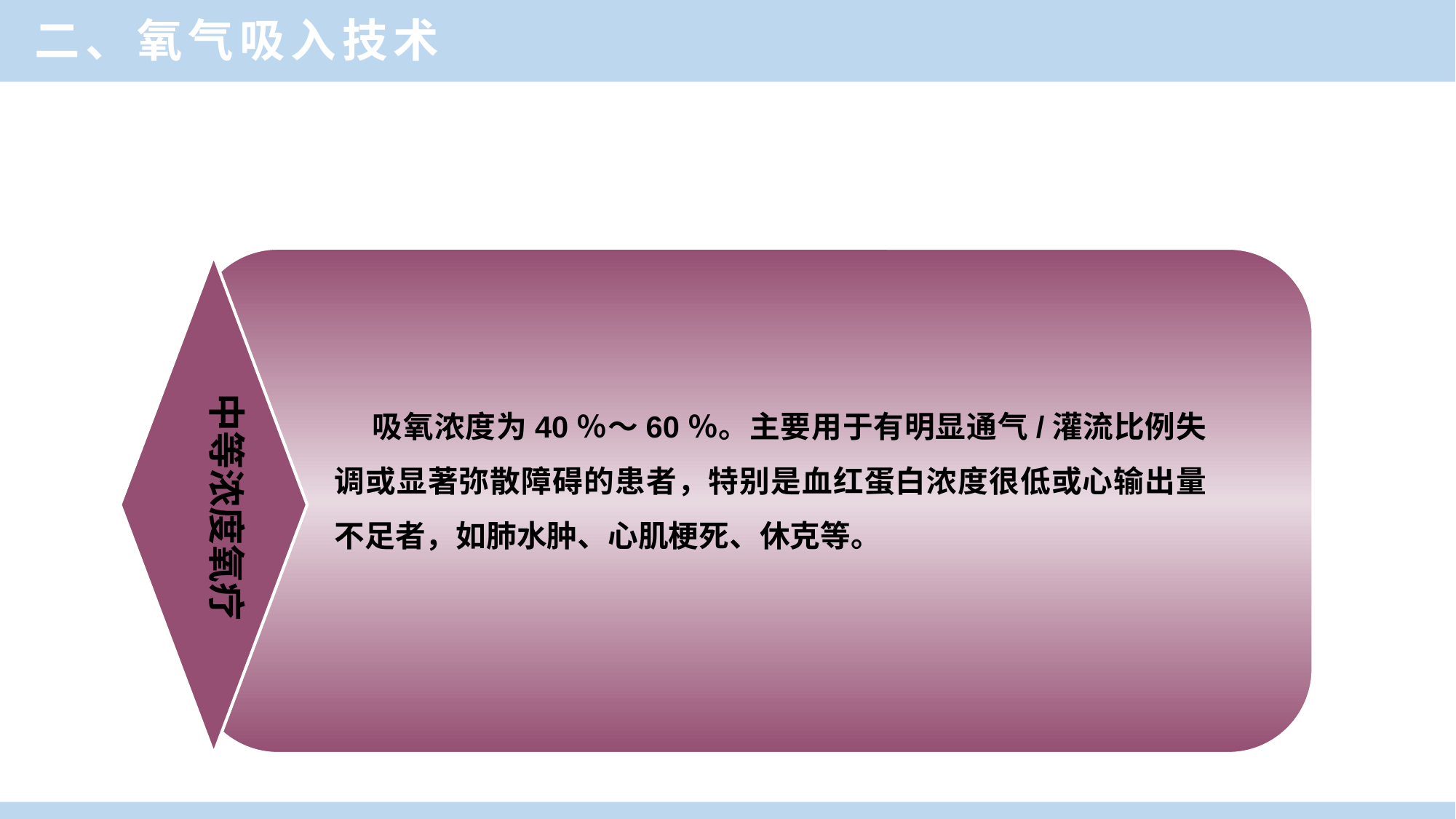

二、氧气吸入技术

中等浓度氧疗
    吸氧浓度为40％～60％。主要用于有明显通气/灌流比例失调或显著弥散障碍的患者，特别是血红蛋白浓度很低或心输出量不足者，如肺水肿、心肌梗死、休克等。